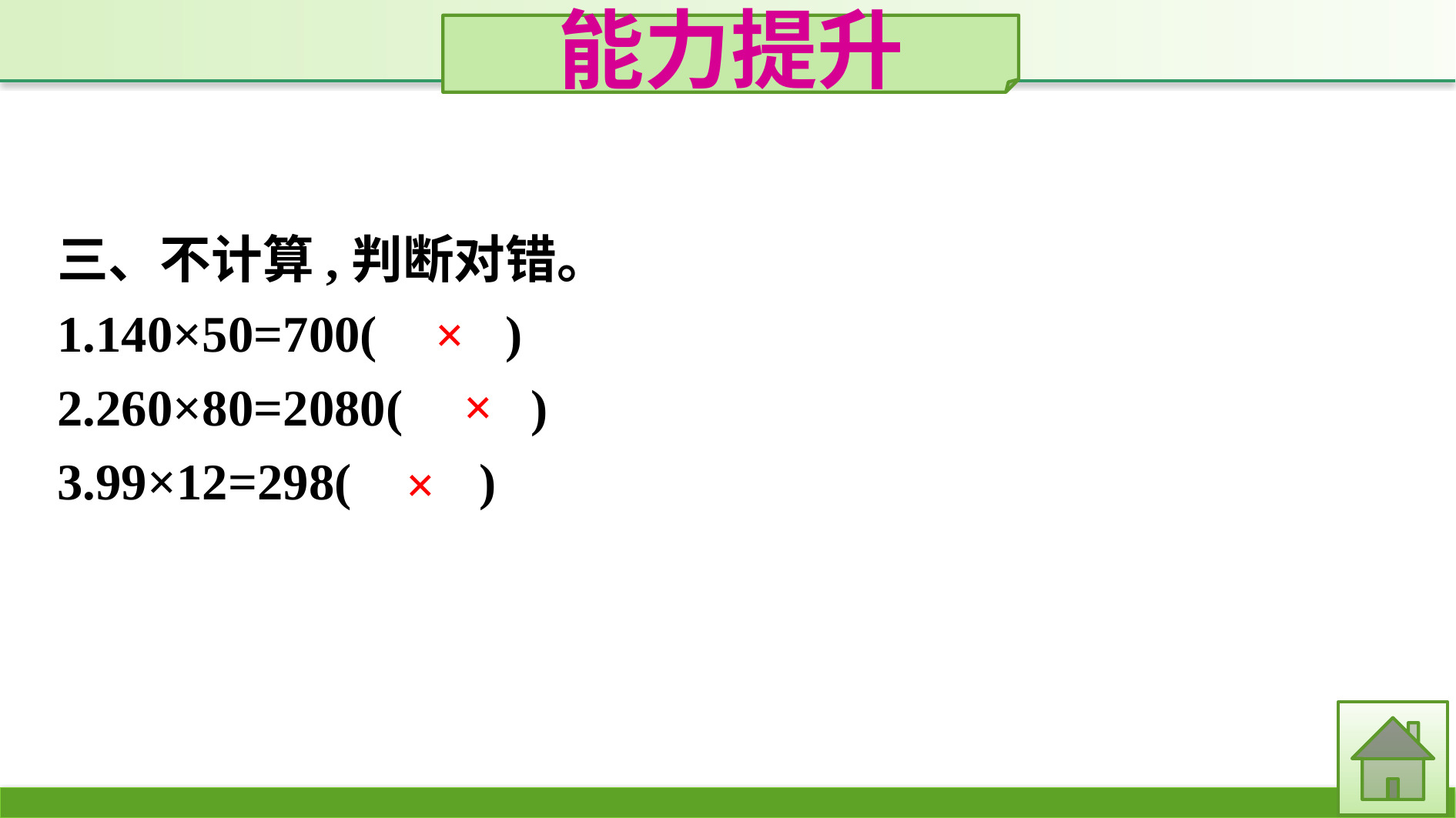

能力提升
三、不计算,判断对错。
1.140×50=700(　　)
2.260×80=2080(　　)
3.99×12=298(　　)
×
×
×